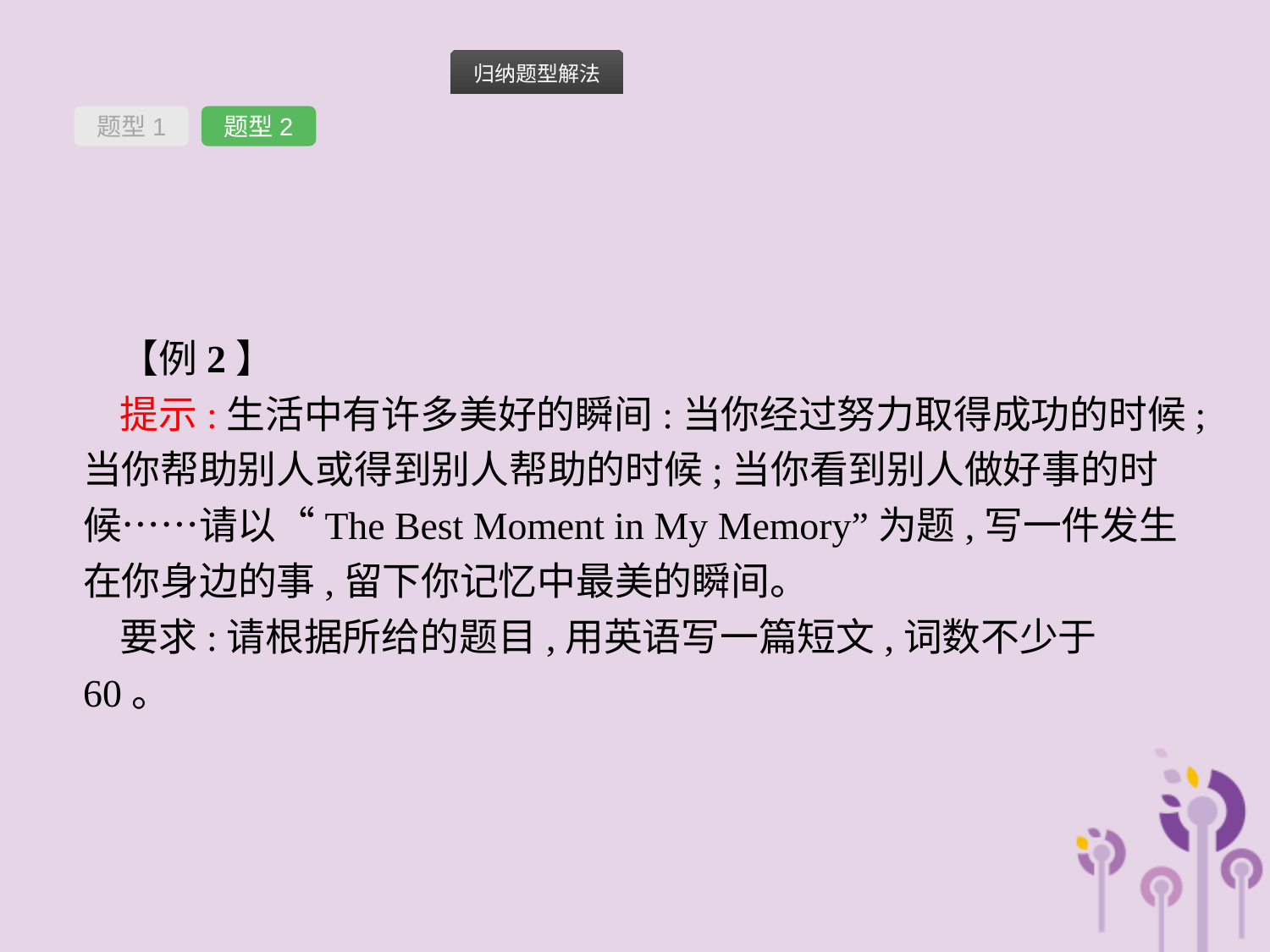

题型1
题型2
【例2】
提示:生活中有许多美好的瞬间:当你经过努力取得成功的时候;当你帮助别人或得到别人帮助的时候;当你看到别人做好事的时候……请以“The Best Moment in My Memory”为题,写一件发生在你身边的事,留下你记忆中最美的瞬间。
要求:请根据所给的题目,用英语写一篇短文,词数不少于60。